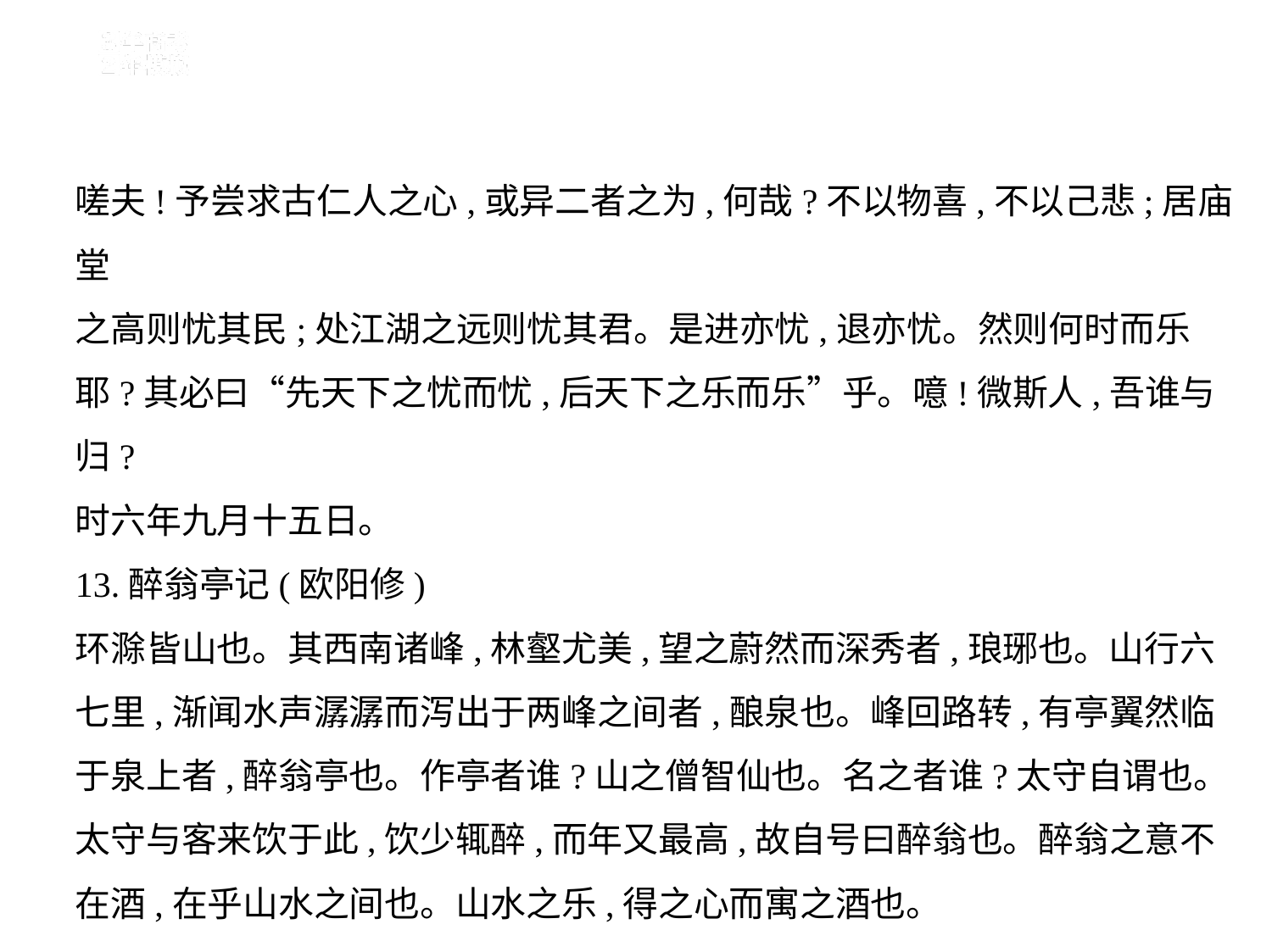

嗟夫!予尝求古仁人之心,或异二者之为,何哉?不以物喜,不以己悲;居庙堂
之高则忧其民;处江湖之远则忧其君。是进亦忧,退亦忧。然则何时而乐
耶?其必曰“先天下之忧而忧,后天下之乐而乐”乎。噫!微斯人,吾谁与
归?
时六年九月十五日。
13.醉翁亭记(欧阳修)
环滁皆山也。其西南诸峰,林壑尤美,望之蔚然而深秀者,琅琊也。山行六
七里,渐闻水声潺潺而泻出于两峰之间者,酿泉也。峰回路转,有亭翼然临
于泉上者,醉翁亭也。作亭者谁?山之僧智仙也。名之者谁?太守自谓也。
太守与客来饮于此,饮少辄醉,而年又最高,故自号曰醉翁也。醉翁之意不
在酒,在乎山水之间也。山水之乐,得之心而寓之酒也。